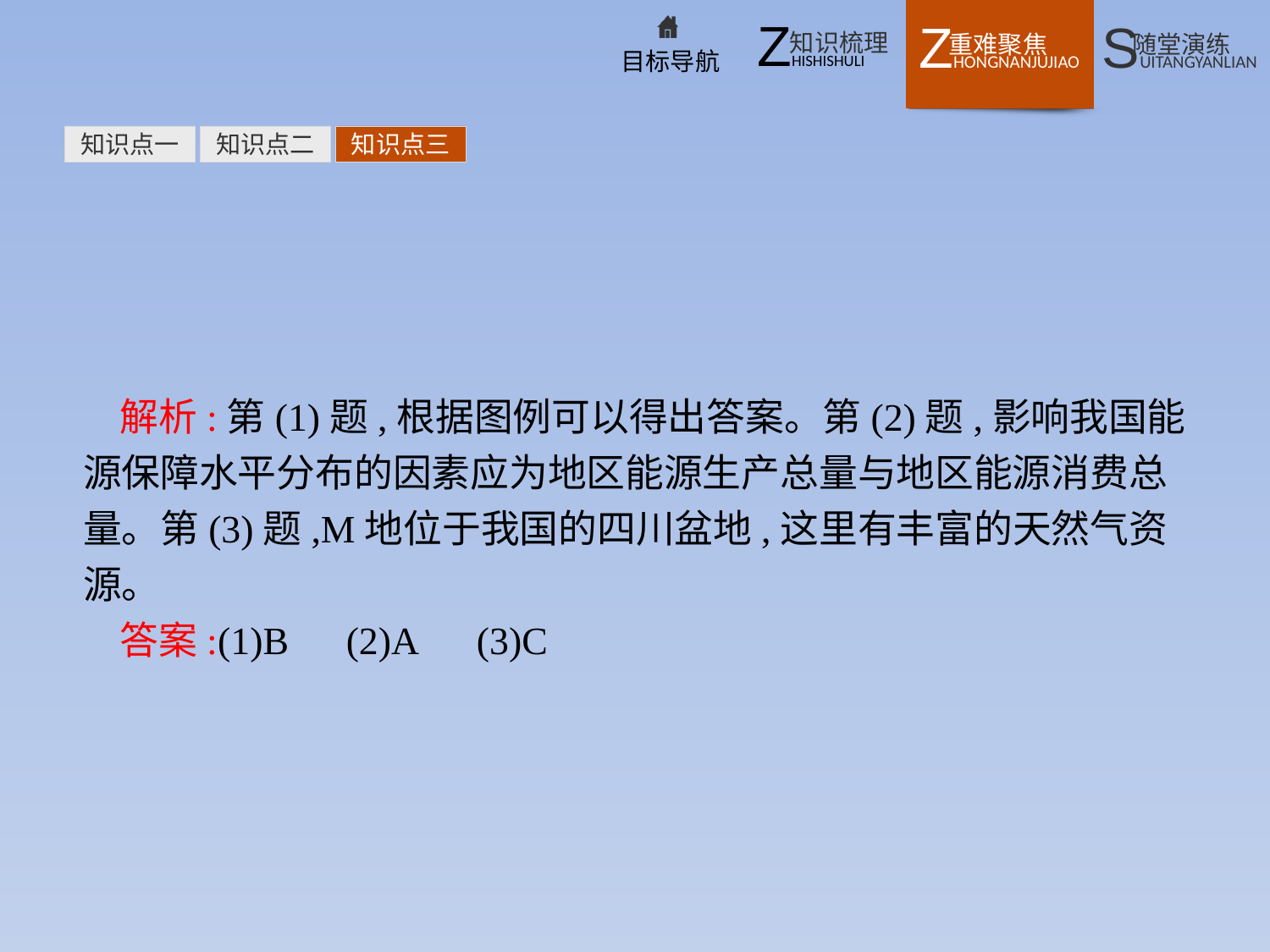

知识点一
知识点二
知识点三
解析:第(1)题,根据图例可以得出答案。第(2)题,影响我国能源保障水平分布的因素应为地区能源生产总量与地区能源消费总量。第(3)题,M地位于我国的四川盆地,这里有丰富的天然气资源。
答案:(1)B　(2)A　(3)C